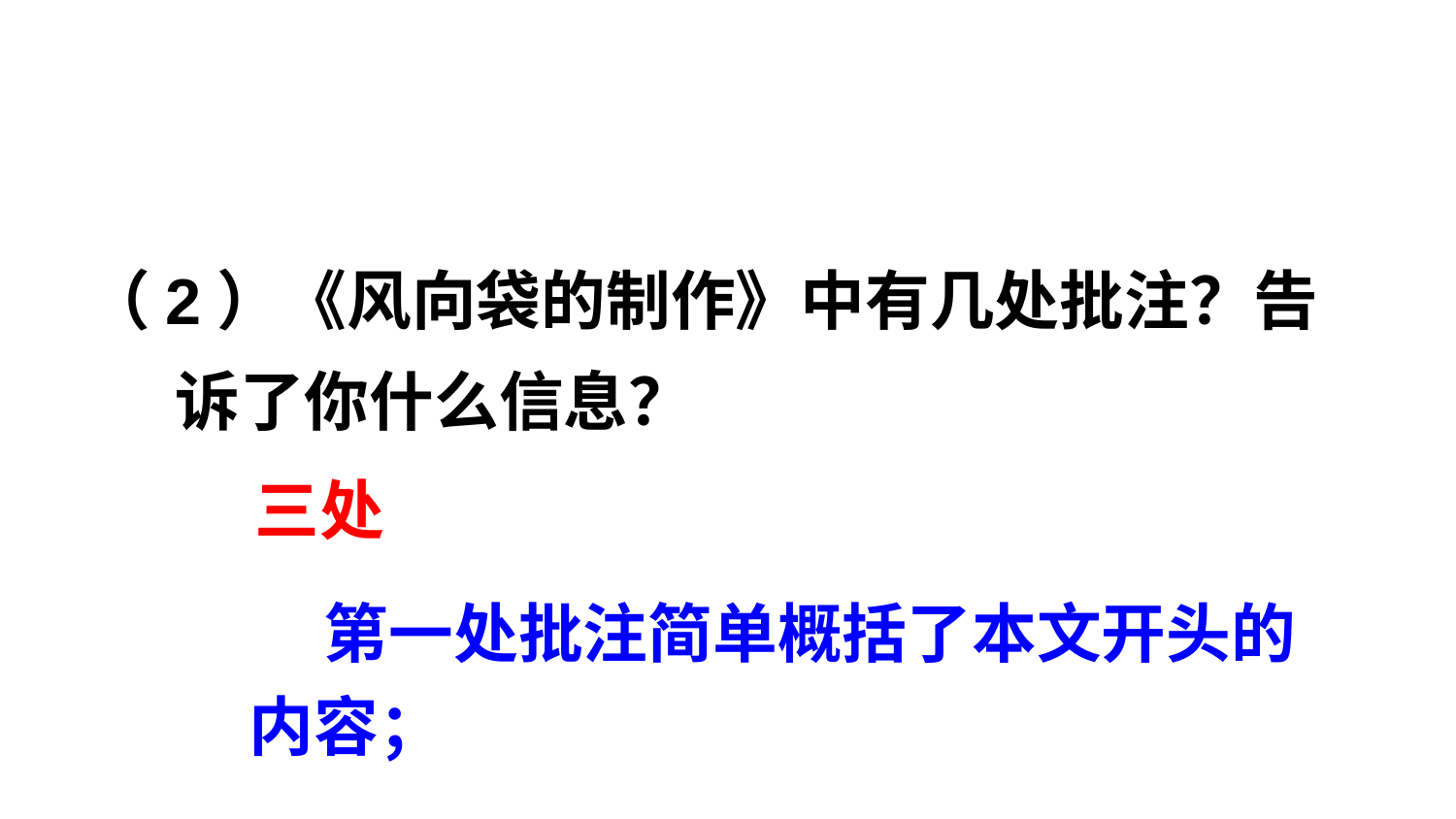

（2）《风向袋的制作》中有几处批注？告
     诉了你什么信息？
三处
    第一处批注简单概括了本文开头的内容；